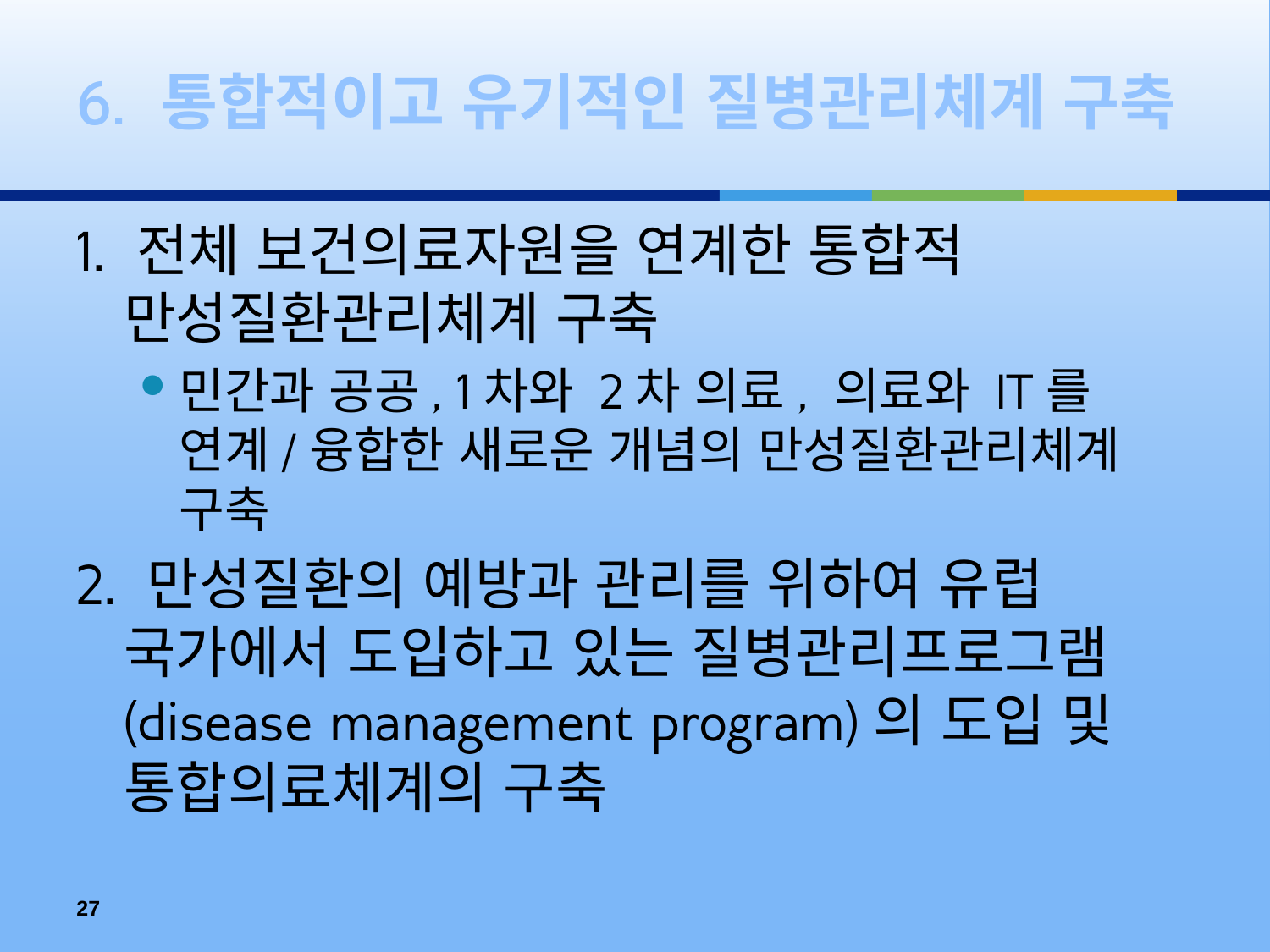

# 6. 통합적이고 유기적인 질병관리체계 구축
1. 전체 보건의료자원을 연계한 통합적 만성질환관리체계 구축
민간과 공공, 1차와 2차 의료, 의료와 IT를 연계/융합한 새로운 개념의 만성질환관리체계 구축
2. 만성질환의 예방과 관리를 위하여 유럽 국가에서 도입하고 있는 질병관리프로그램(disease management program)의 도입 및 통합의료체계의 구축

27